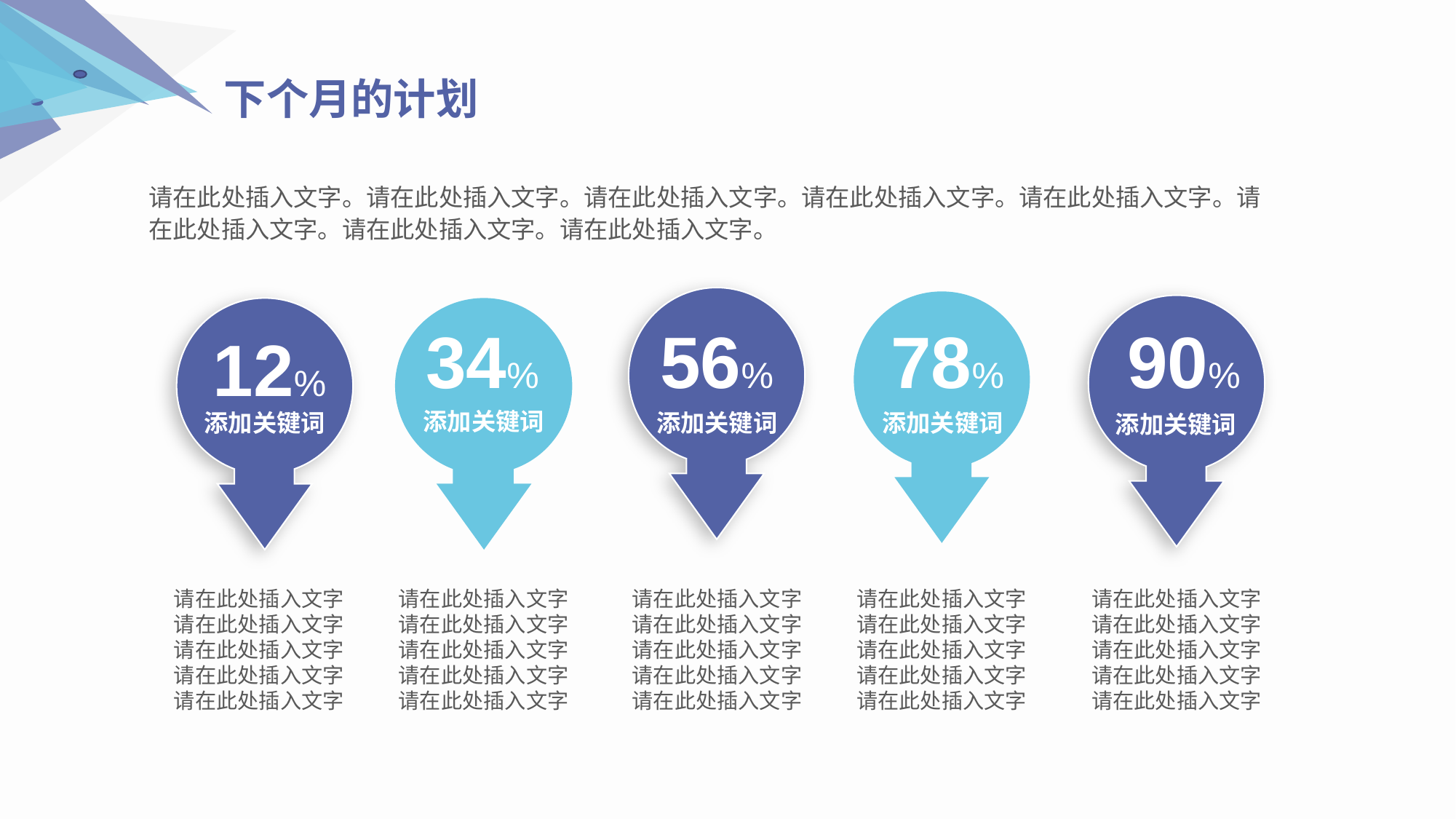

下个月的计划
请在此处插入文字。请在此处插入文字。请在此处插入文字。请在此处插入文字。请在此处插入文字。请在此处插入文字。请在此处插入文字。请在此处插入文字。

56%
添加关键词

78%
添加关键词

90%
添加关键词

12%
添加关键词

34%
添加关键词
请在此处插入文字请在此处插入文字请在此处插入文字请在此处插入文字请在此处插入文字
请在此处插入文字请在此处插入文字请在此处插入文字请在此处插入文字请在此处插入文字
请在此处插入文字请在此处插入文字请在此处插入文字请在此处插入文字请在此处插入文字
请在此处插入文字请在此处插入文字请在此处插入文字请在此处插入文字请在此处插入文字
请在此处插入文字请在此处插入文字请在此处插入文字请在此处插入文字请在此处插入文字